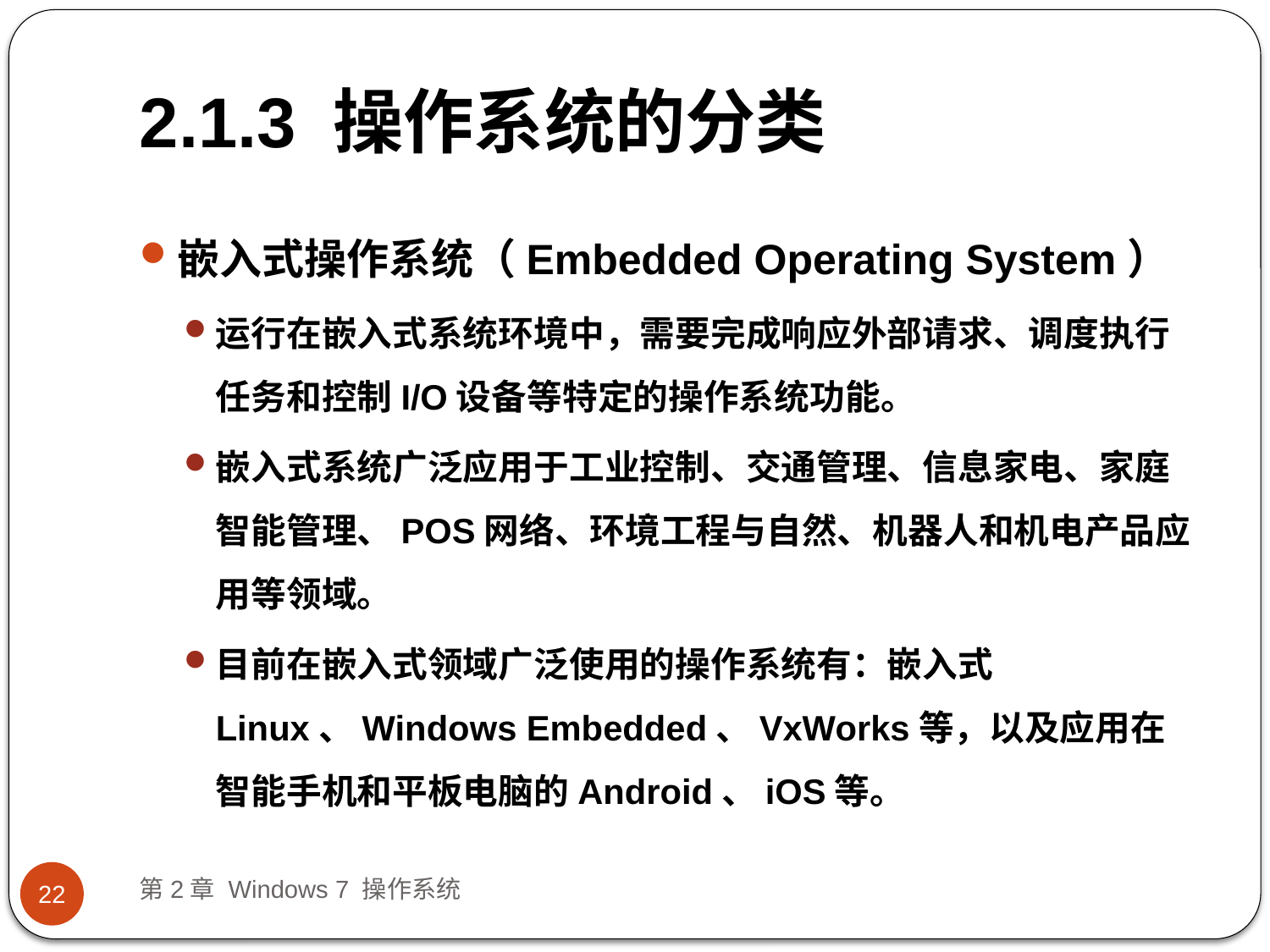

# 2.1.3 操作系统的分类
嵌入式操作系统（Embedded Operating System）
运行在嵌入式系统环境中，需要完成响应外部请求、调度执行任务和控制I/O设备等特定的操作系统功能。
嵌入式系统广泛应用于工业控制、交通管理、信息家电、家庭智能管理、POS网络、环境工程与自然、机器人和机电产品应用等领域。
目前在嵌入式领域广泛使用的操作系统有：嵌入式Linux、Windows Embedded、VxWorks等，以及应用在智能手机和平板电脑的Android、iOS等。

第2章 Windows 7 操作系统
22